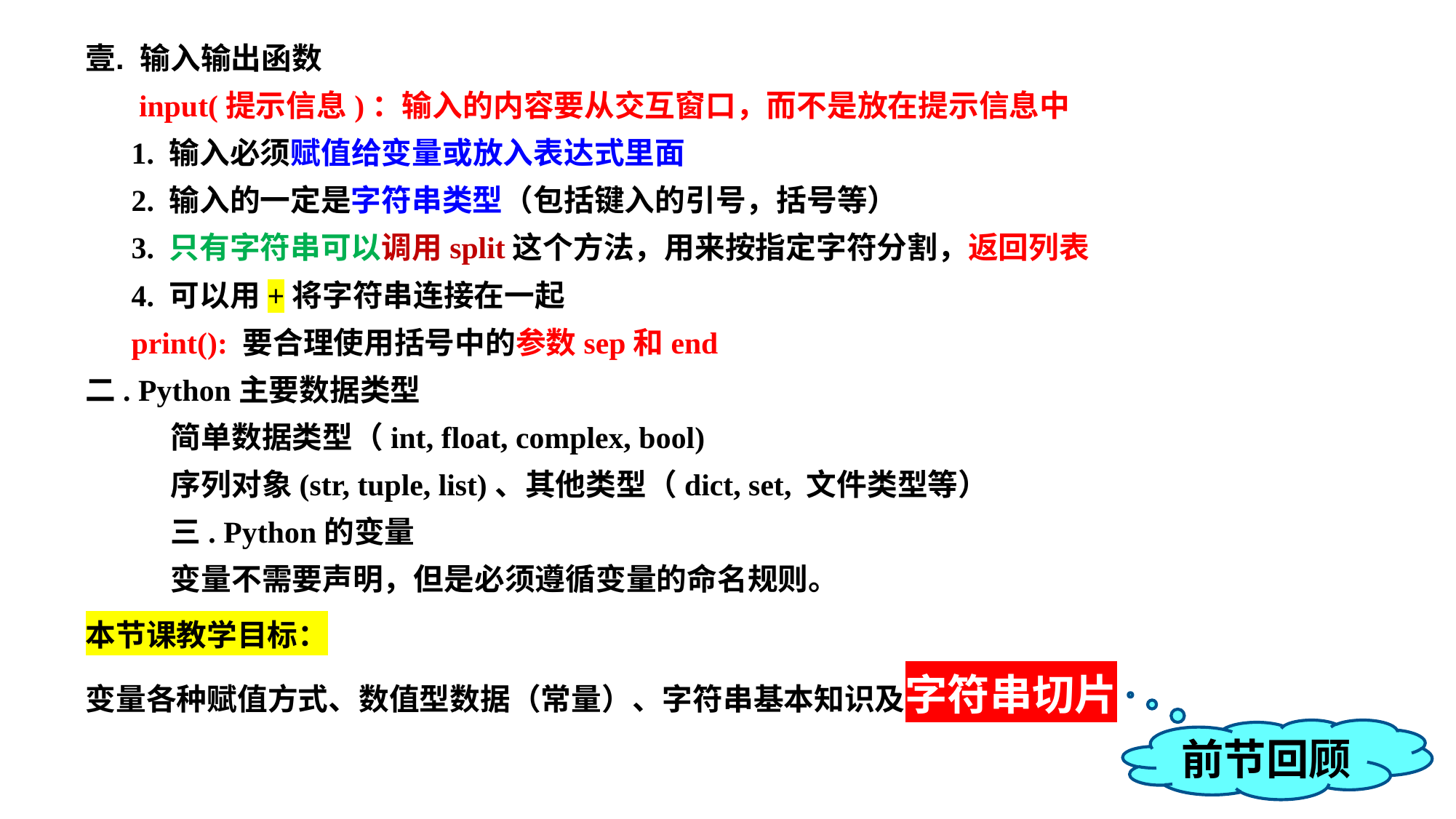

输入输出函数
       input(提示信息)：输入的内容要从交互窗口，而不是放在提示信息中
      1. 输入必须赋值给变量或放入表达式里面
      2. 输入的一定是字符串类型（包括键入的引号，括号等）
      3. 只有字符串可以调用split这个方法，用来按指定字符分割，返回列表
      4. 可以用+将字符串连接在一起
      print(): 要合理使用括号中的参数sep和end
二. Python主要数据类型
简单数据类型（int, float, complex, bool)
序列对象(str, tuple, list)、其他类型（dict, set, 文件类型等）
三. Python的变量
变量不需要声明，但是必须遵循变量的命名规则。
本节课教学目标：
变量各种赋值方式、数值型数据（常量）、字符串基本知识及字符串切片
前节回顾